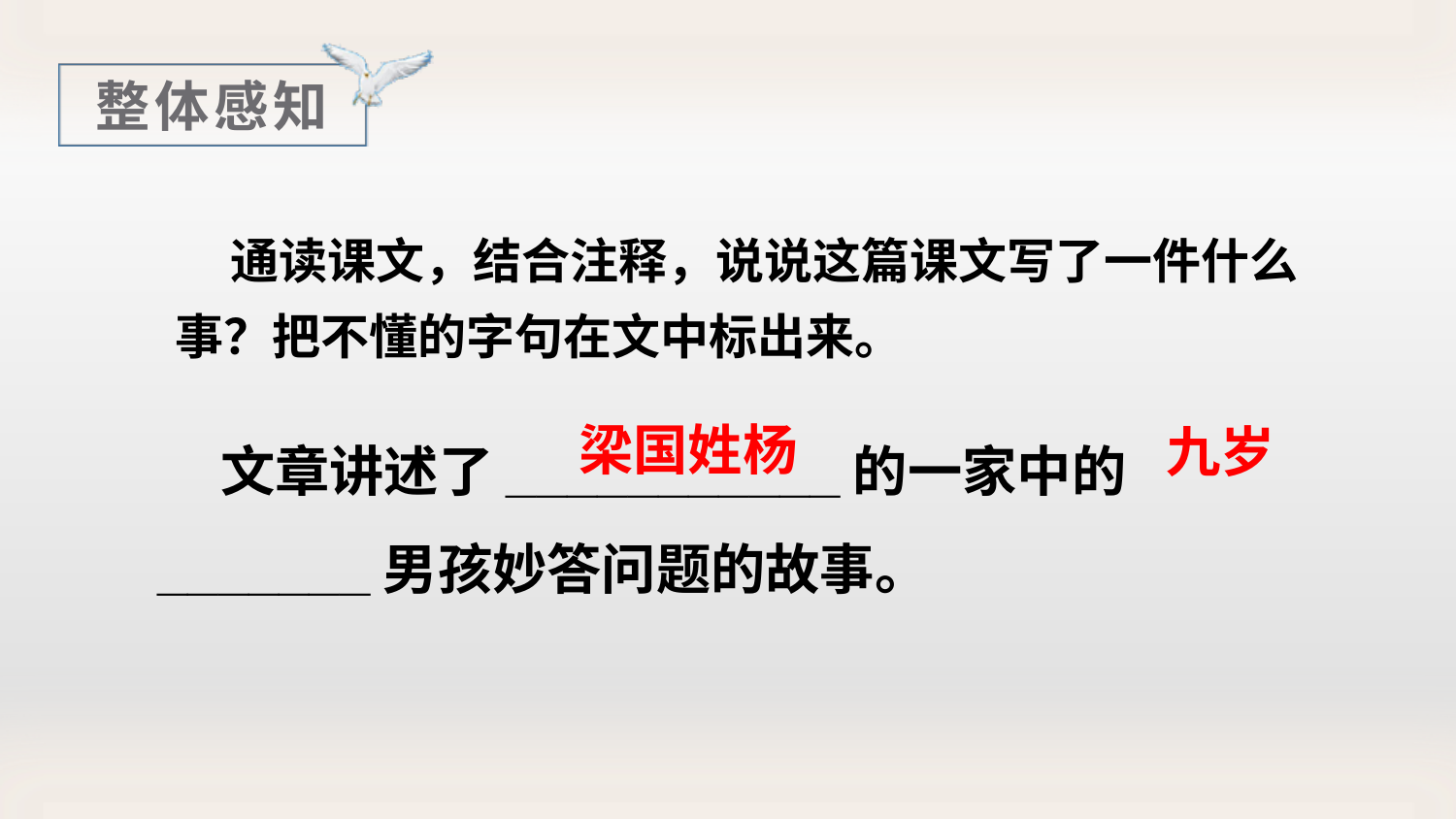

整体感知
    通读课文，结合注释，说说这篇课文写了一件什么事？把不懂的字句在文中标出来。
    文章讲述了___________的一家中的_______男孩妙答问题的故事。
梁国姓杨
九岁